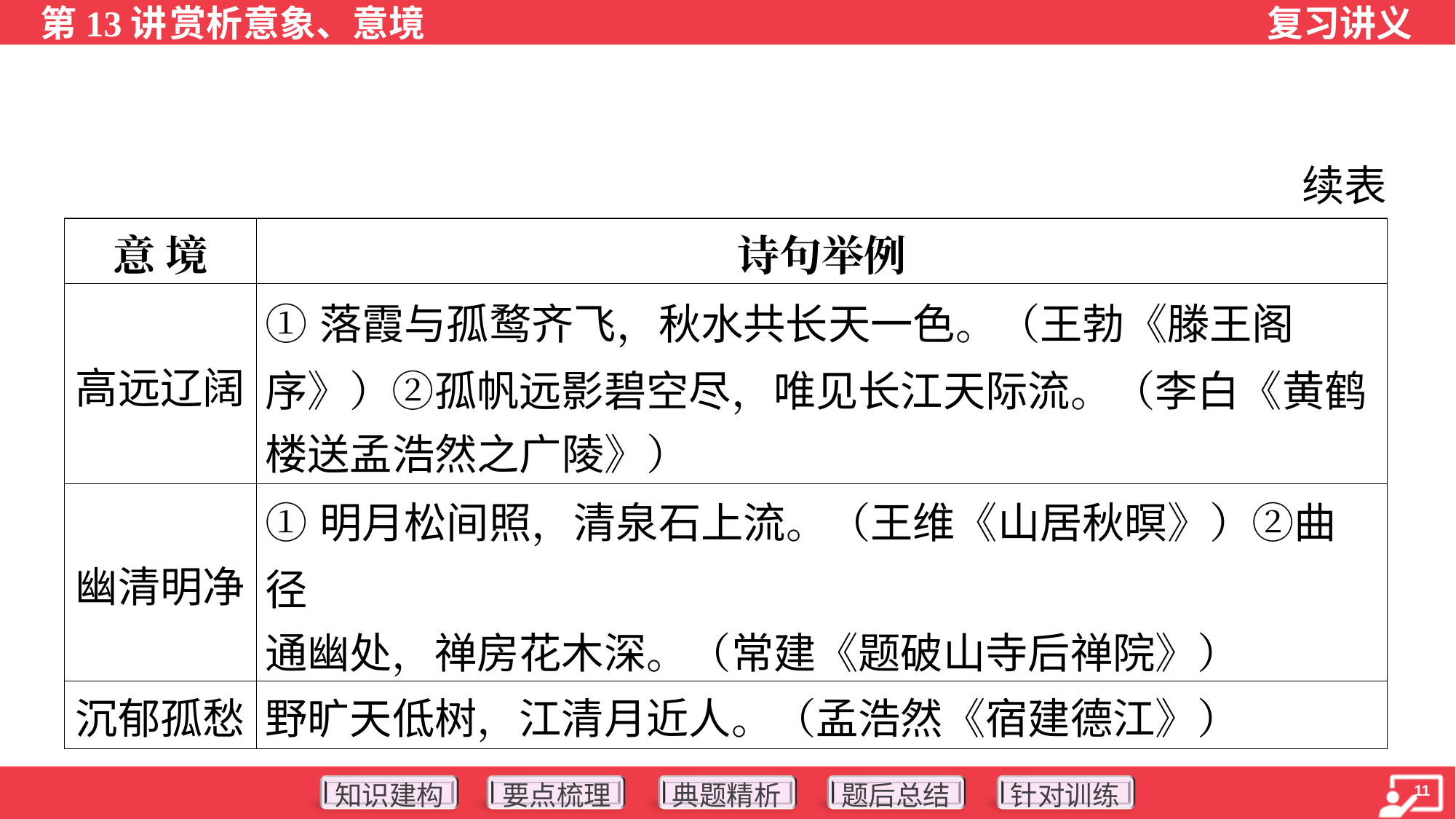

续表
| 意 境 | 诗句举例 |
| --- | --- |
| 高远辽阔 | ①落霞与孤鹜齐飞，秋水共长天一色。（王勃《滕王阁 序》）②孤帆远影碧空尽，唯见长江天际流。（李白《黄鹤 楼送孟浩然之广陵》） |
| 幽清明净 | ①明月松间照，清泉石上流。（王维《山居秋暝》）②曲径 通幽处，禅房花木深。（常建《题破山寺后禅院》） |
| 沉郁孤愁 | 野旷天低树，江清月近人。（孟浩然《宿建德江》） |